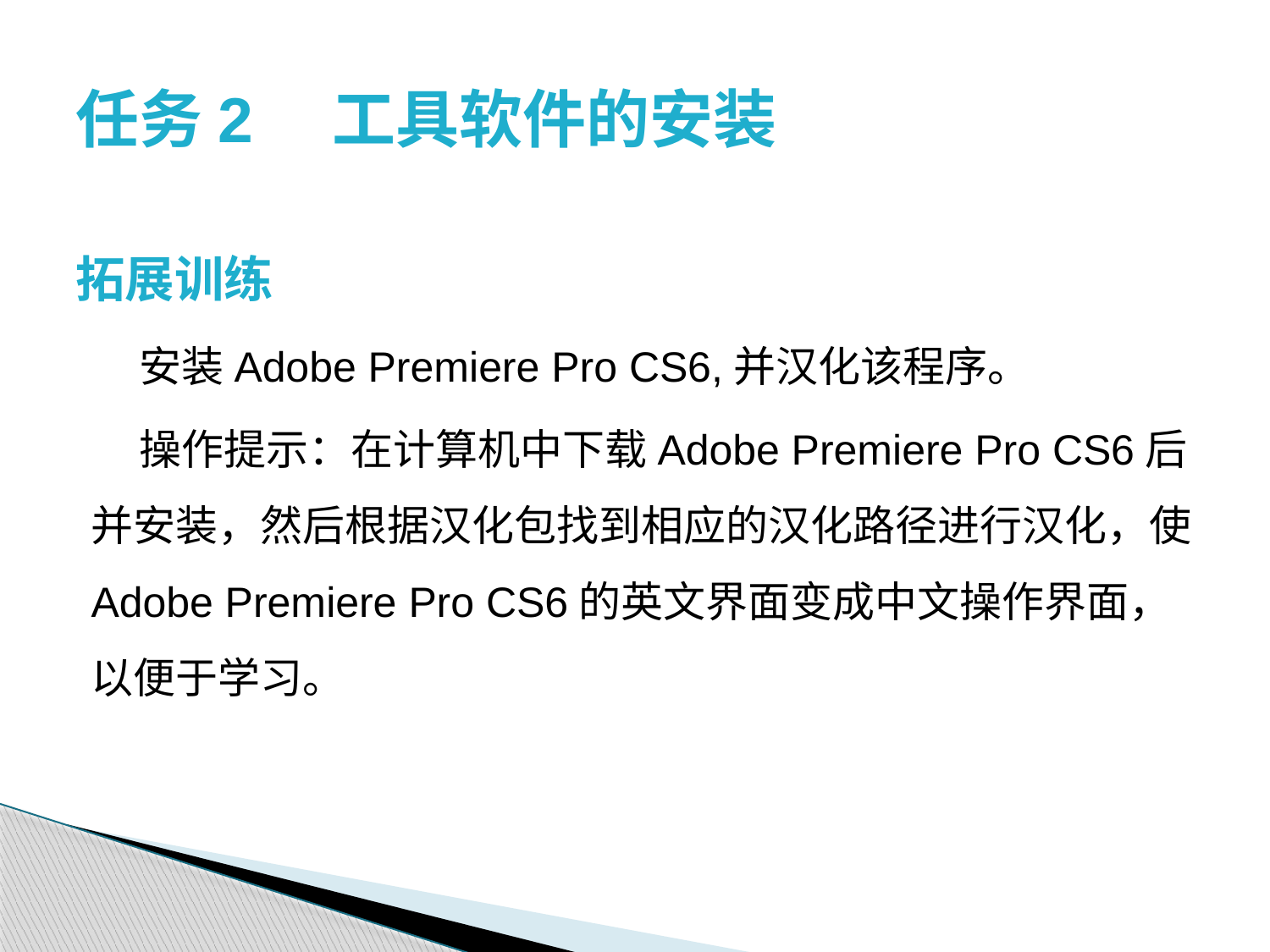

# 任务2　工具软件的安装
拓展训练
    安装Adobe Premiere Pro CS6,并汉化该程序。
    操作提示：在计算机中下载Adobe Premiere Pro CS6后并安装，然后根据汉化包找到相应的汉化路径进行汉化，使Adobe Premiere Pro CS6的英文界面变成中文操作界面，以便于学习。